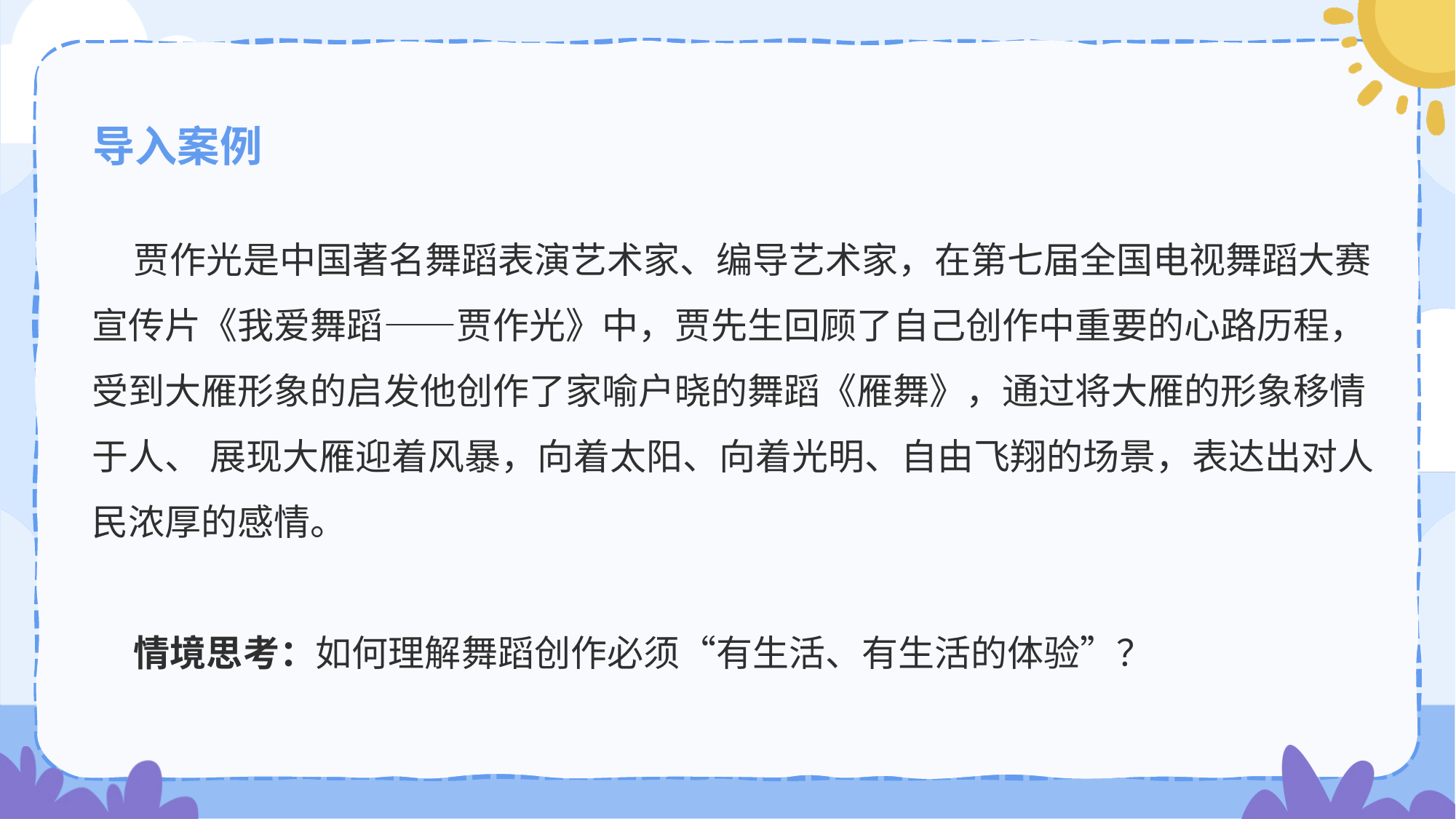

# 导入案例
    贾作光是中国著名舞蹈表演艺术家、编导艺术家，在第七届全国电视舞蹈大赛宣传片《我爱舞蹈——贾作光》中，贾先生回顾了自己创作中重要的心路历程，受到大雁形象的启发他创作了家喻户晓的舞蹈《雁舞》，通过将大雁的形象移情于人、 展现大雁迎着风暴，向着太阳、向着光明、自由飞翔的场景，表达出对人民浓厚的感情。

    情境思考：如何理解舞蹈创作必须“有生活、有生活的体验”？